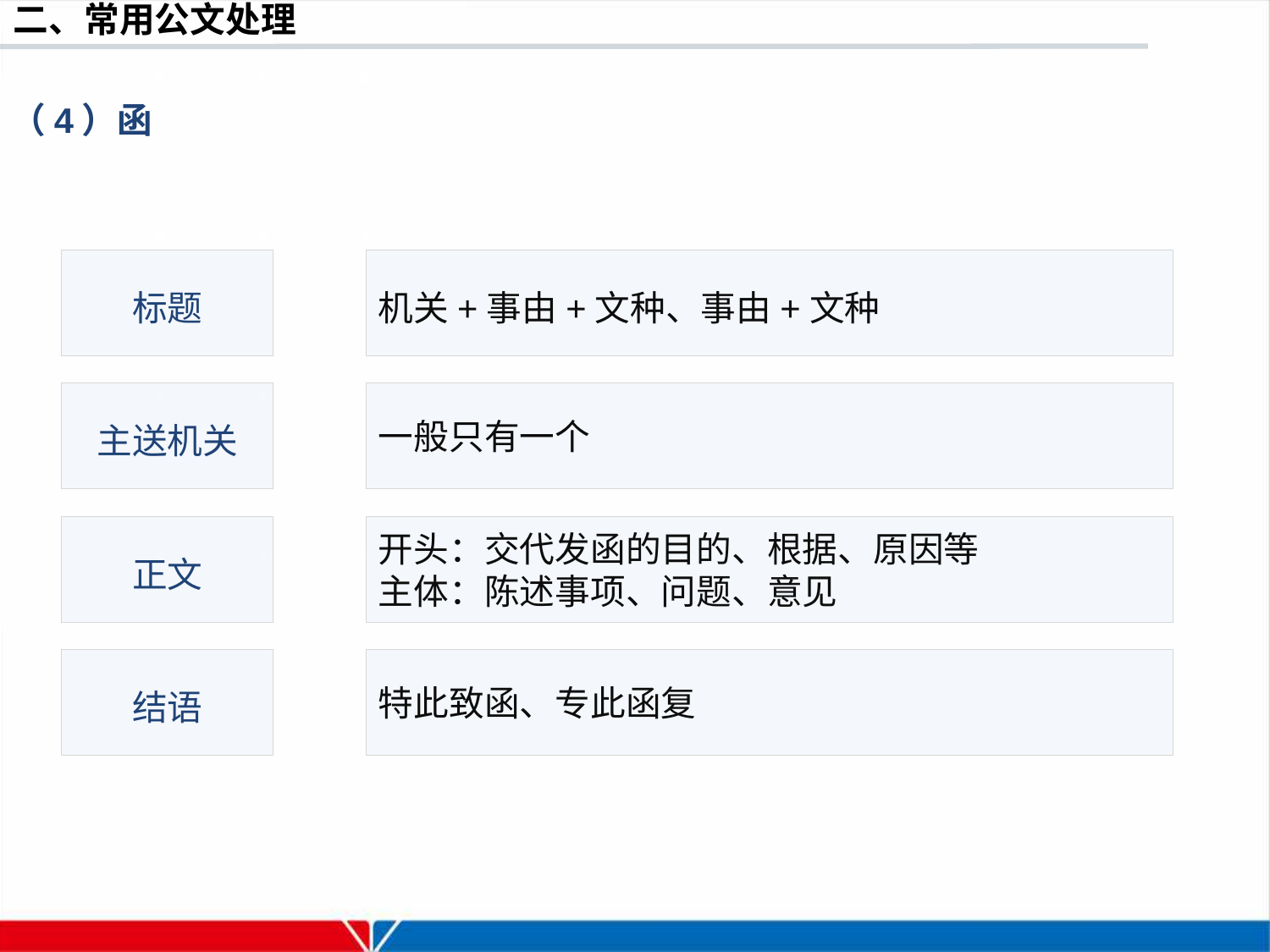

（4）函
标题
机关+事由+文种、事由+文种
主送机关
一般只有一个
正文
开头：交代发函的目的、根据、原因等
主体：陈述事项、问题、意见
结语
特此致函、专此函复